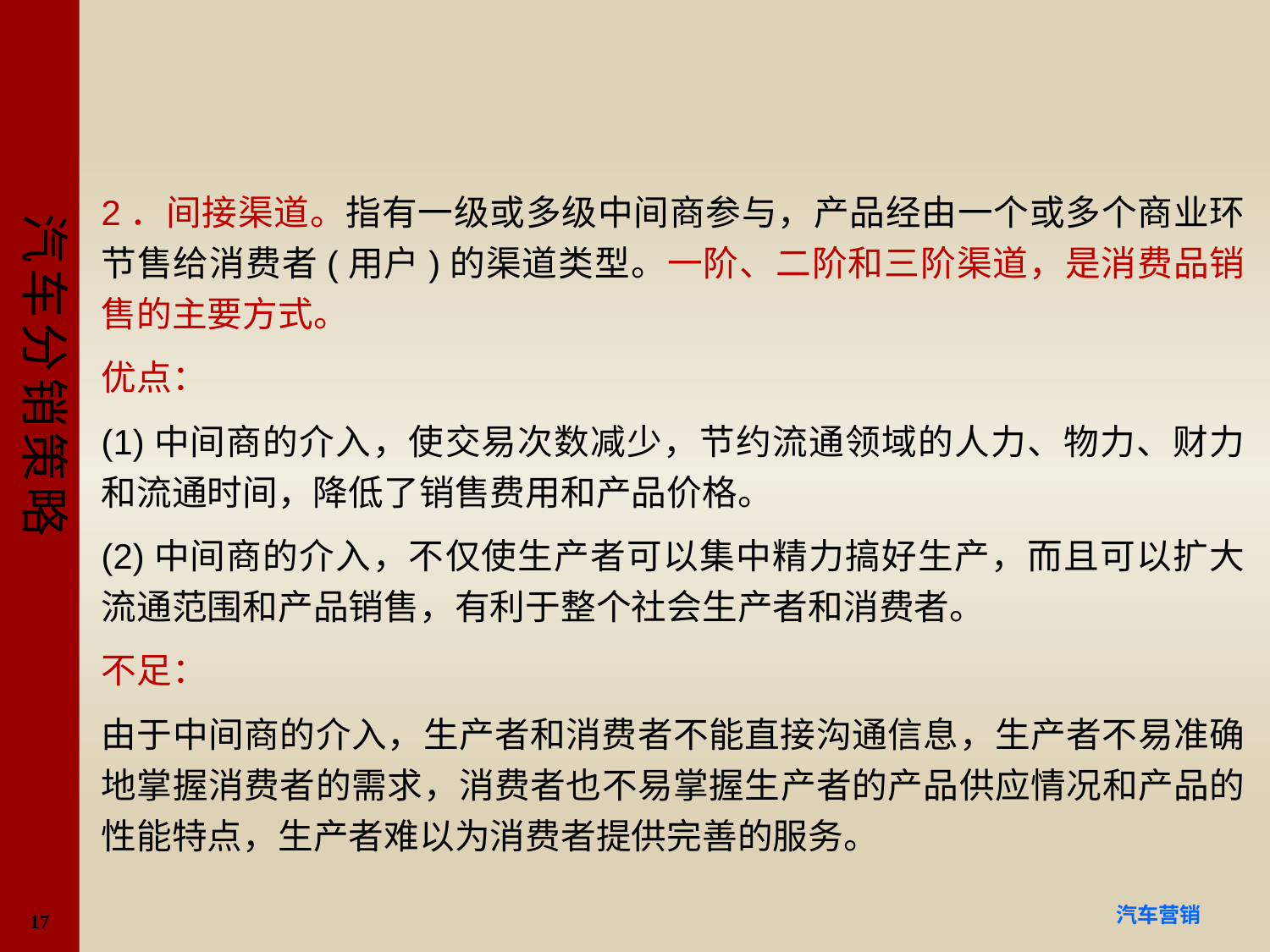

#
2．间接渠道。指有一级或多级中间商参与，产品经由一个或多个商业环节售给消费者(用户)的渠道类型。一阶、二阶和三阶渠道，是消费品销售的主要方式。
优点：
(1)中间商的介入，使交易次数减少，节约流通领域的人力、物力、财力和流通时间，降低了销售费用和产品价格。
(2)中间商的介入，不仅使生产者可以集中精力搞好生产，而且可以扩大流通范围和产品销售，有利于整个社会生产者和消费者。
不足：
由于中间商的介入，生产者和消费者不能直接沟通信息，生产者不易准确地掌握消费者的需求，消费者也不易掌握生产者的产品供应情况和产品的性能特点，生产者难以为消费者提供完善的服务。

17